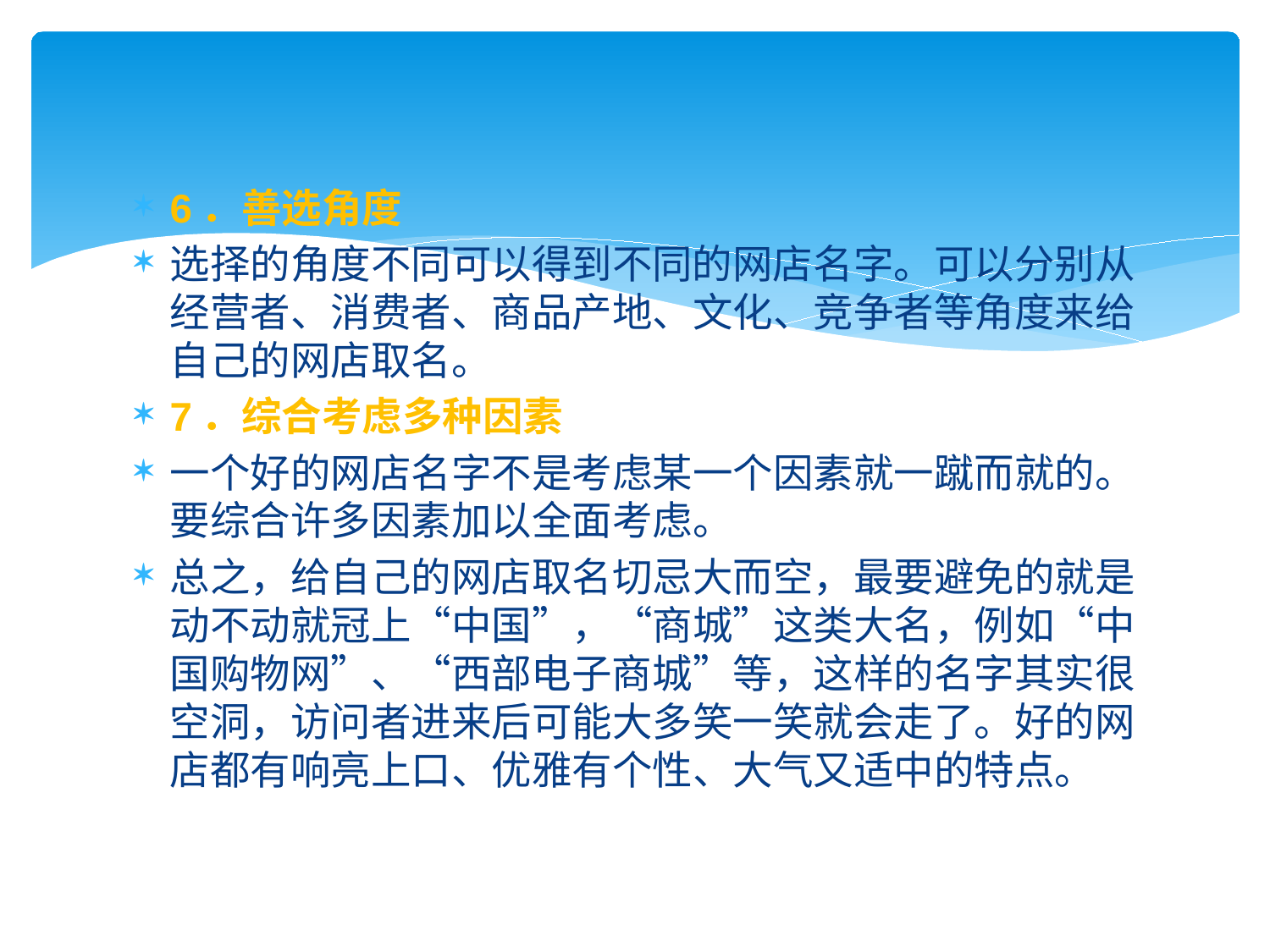

6．善选角度
选择的角度不同可以得到不同的网店名字。可以分别从经营者、消费者、商品产地、文化、竞争者等角度来给自己的网店取名。
7．综合考虑多种因素
一个好的网店名字不是考虑某一个因素就一蹴而就的。要综合许多因素加以全面考虑。
总之，给自己的网店取名切忌大而空，最要避免的就是动不动就冠上“中国”，“商城”这类大名，例如“中国购物网”、“西部电子商城”等，这样的名字其实很空洞，访问者进来后可能大多笑一笑就会走了。好的网店都有响亮上口、优雅有个性、大气又适中的特点。